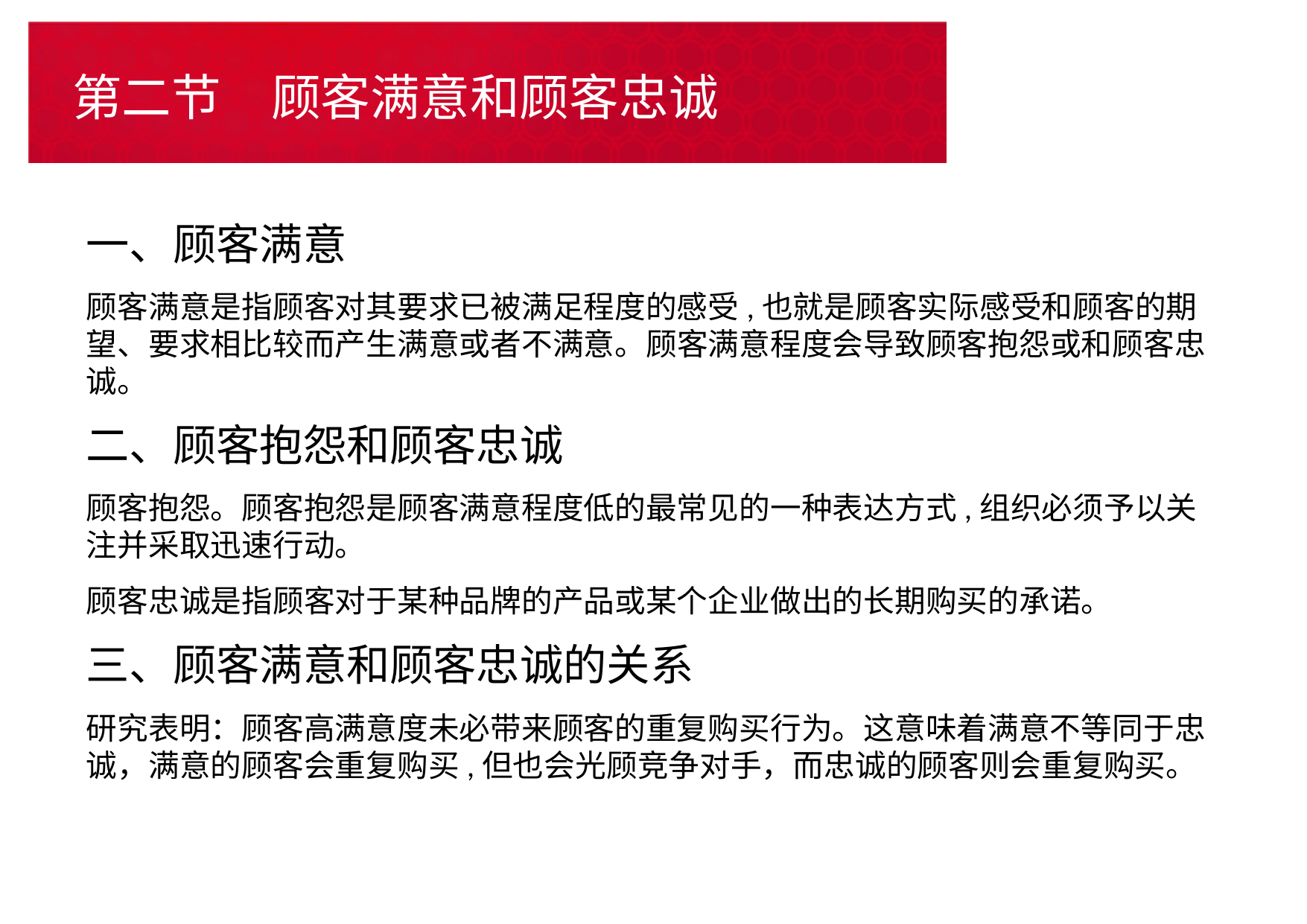

# 第二节　顾客满意和顾客忠诚
一、顾客满意
顾客满意是指顾客对其要求已被满足程度的感受,也就是顾客实际感受和顾客的期望、要求相比较而产生满意或者不满意。顾客满意程度会导致顾客抱怨或和顾客忠诚。
二、顾客抱怨和顾客忠诚
顾客抱怨。顾客抱怨是顾客满意程度低的最常见的一种表达方式,组织必须予以关注并采取迅速行动。
顾客忠诚是指顾客对于某种品牌的产品或某个企业做出的长期购买的承诺。
三、顾客满意和顾客忠诚的关系
研究表明：顾客高满意度未必带来顾客的重复购买行为。这意味着满意不等同于忠诚，满意的顾客会重复购买,但也会光顾竞争对手，而忠诚的顾客则会重复购买。